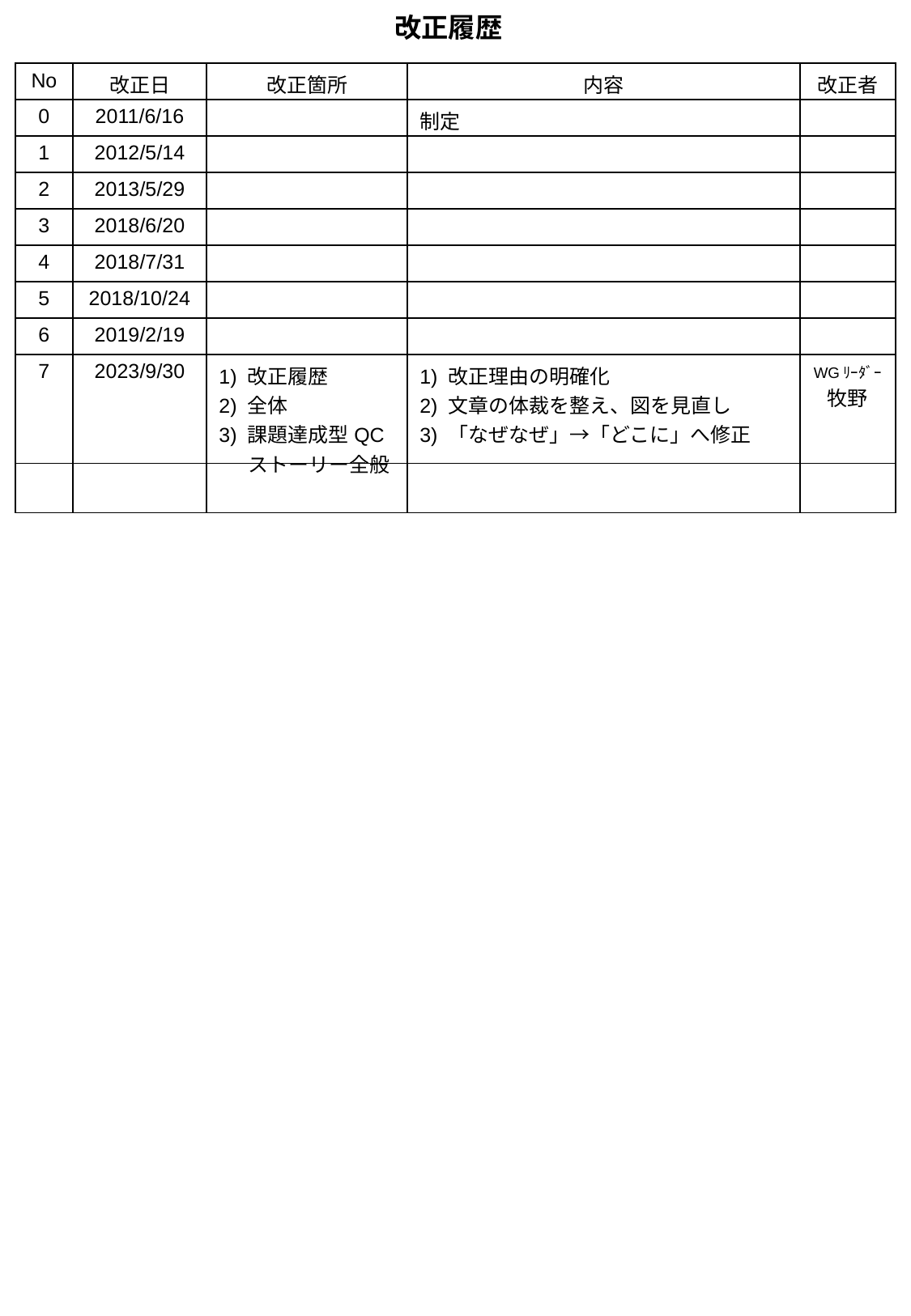

改正履歴
| No | 改正日 | 改正箇所 | 内容 | 改正者 |
| --- | --- | --- | --- | --- |
| 0 | 2011/6/16 |  | 制定 |  |
| 1 | 2012/5/14 |  |  |  |
| 2 | 2013/5/29 |  |  |  |
| 3 | 2018/6/20 |  |  |  |
| 4 | 2018/7/31 |  |  |  |
| 5 | 2018/10/24 |  |  |  |
| 6 | 2019/2/19 |  |  |  |
| 7 | 2023/9/30 | 1) 改正履歴 2) 全体 3) 課題達成型QC 　 ストーリー全般 | 1) 改正理由の明確化 2) 文章の体裁を整え、図を見直し 3) 「なぜなぜ」→「どこに」へ修正 | WGﾘｰﾀﾞｰ 牧野 |
|  |  |  |  |  |